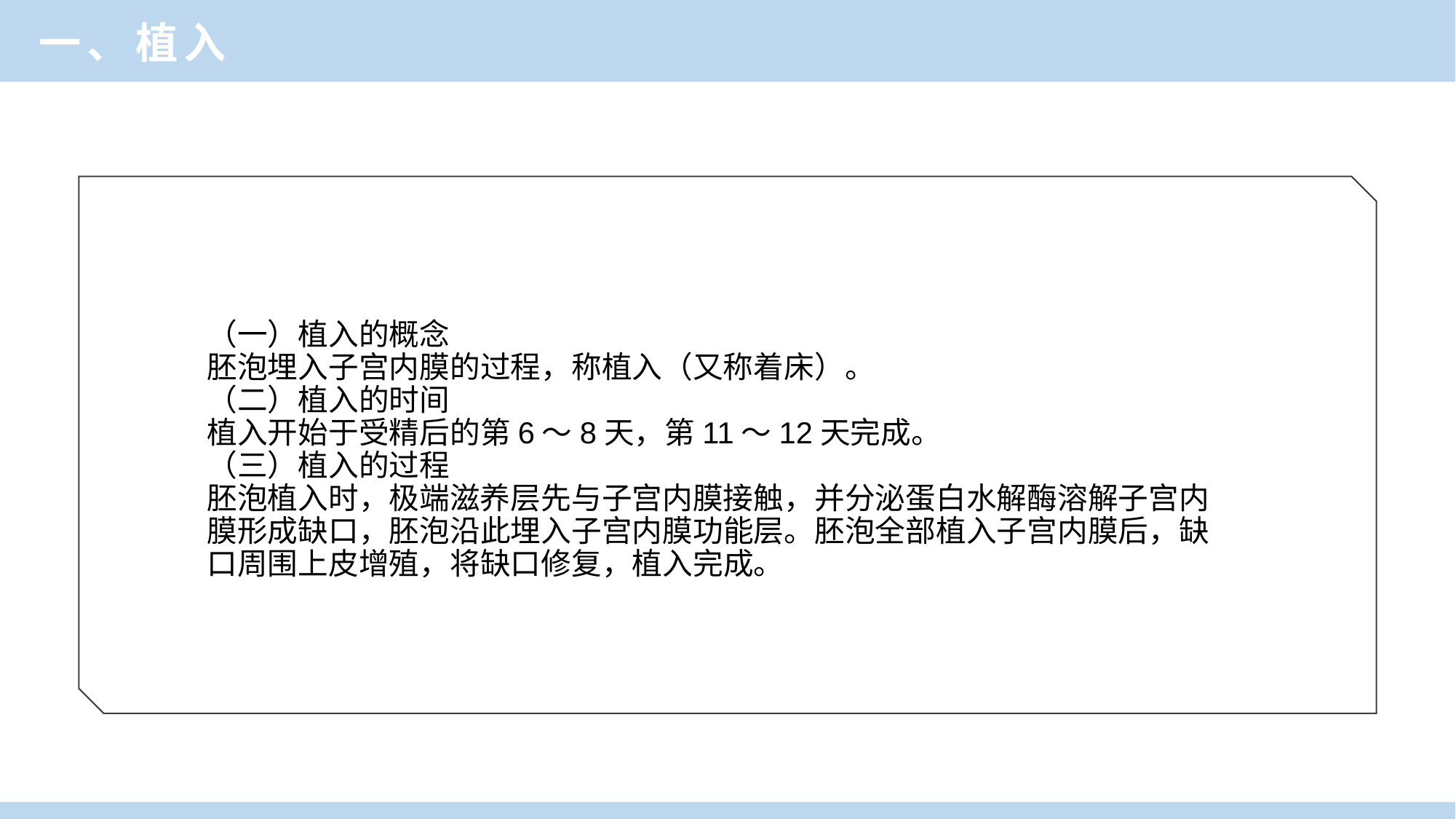

一、植入

（一）植入的概念
胚泡埋入子宫内膜的过程，称植入（又称着床）。
（二）植入的时间
植入开始于受精后的第6～8天，第11～12天完成。
（三）植入的过程
胚泡植入时，极端滋养层先与子宫内膜接触，并分泌蛋白水解酶溶解子宫内膜形成缺口，胚泡沿此埋入子宫内膜功能层。胚泡全部植入子宫内膜后，缺口周围上皮增殖，将缺口修复，植入完成。